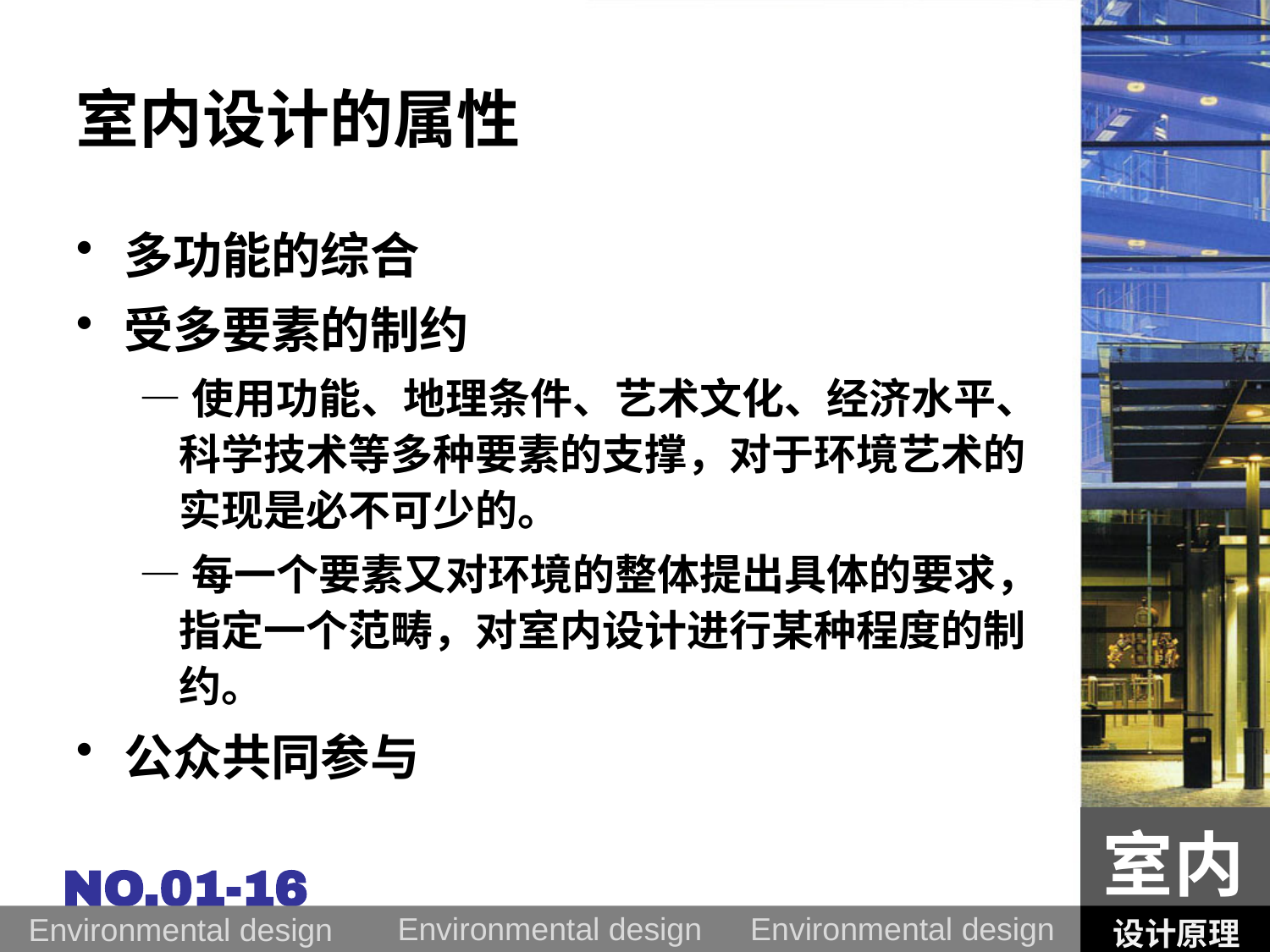

# 室内设计的属性

多功能的综合
受多要素的制约
—使用功能、地理条件、艺术文化、经济水平、科学技术等多种要素的支撑，对于环境艺术的实现是必不可少的。
—每一个要素又对环境的整体提出具体的要求，指定一个范畴，对室内设计进行某种程度的制约。
公众共同参与

室内

NO.01-16
设计原理
Environmental design
Environmental design
Environmental design